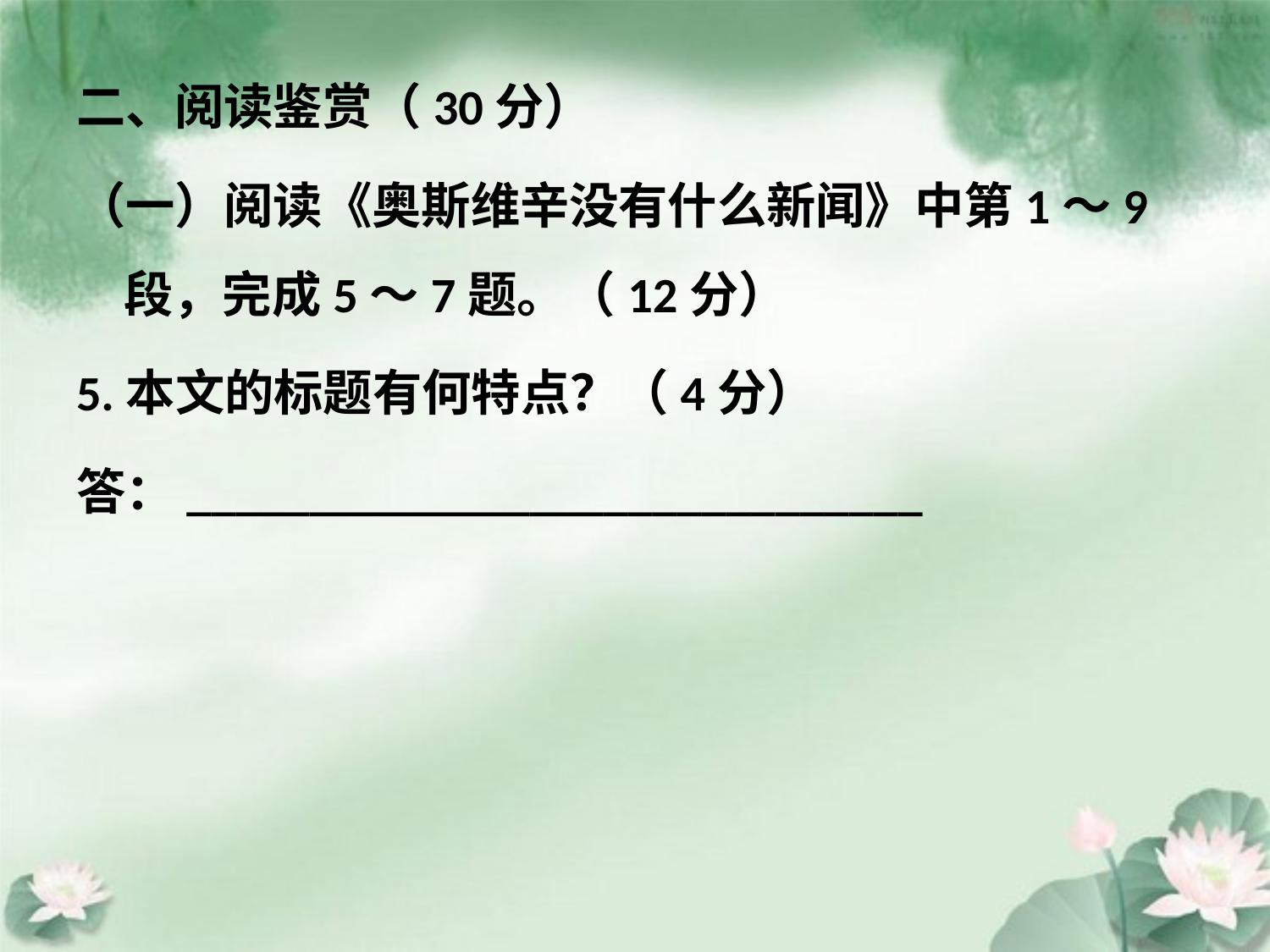

二、阅读鉴赏（30分）
（一）阅读《奥斯维辛没有什么新闻》中第1～9段，完成5～7题。（12分）
5.本文的标题有何特点？（4分）
答：______________________________